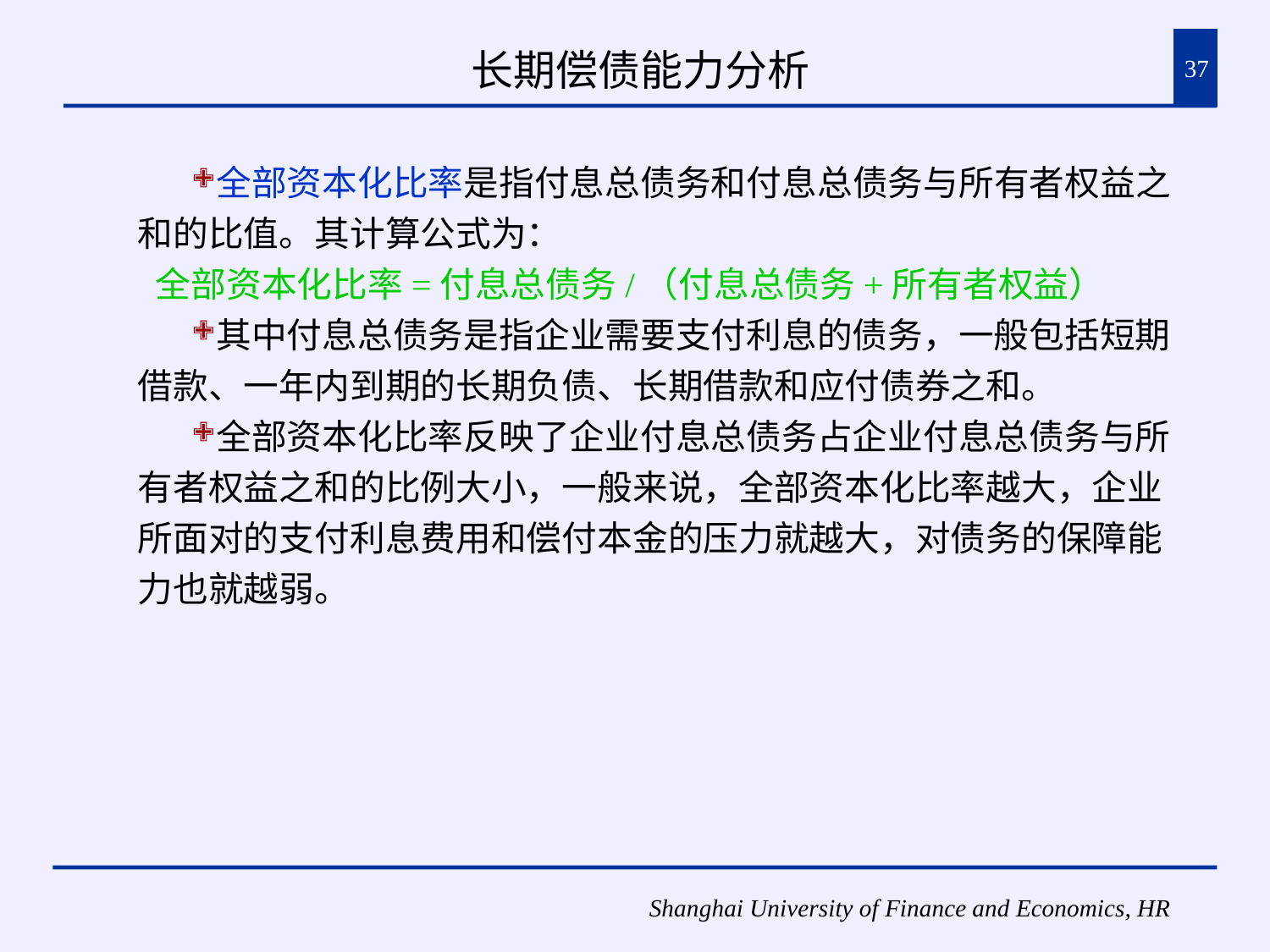

# 长期偿债能力分析
37
全部资本化比率是指付息总债务和付息总债务与所有者权益之和的比值。其计算公式为：
  全部资本化比率=付息总债务/（付息总债务+所有者权益）
其中付息总债务是指企业需要支付利息的债务，一般包括短期借款、一年内到期的长期负债、长期借款和应付债券之和。
全部资本化比率反映了企业付息总债务占企业付息总债务与所有者权益之和的比例大小，一般来说，全部资本化比率越大，企业所面对的支付利息费用和偿付本金的压力就越大，对债务的保障能力也就越弱。